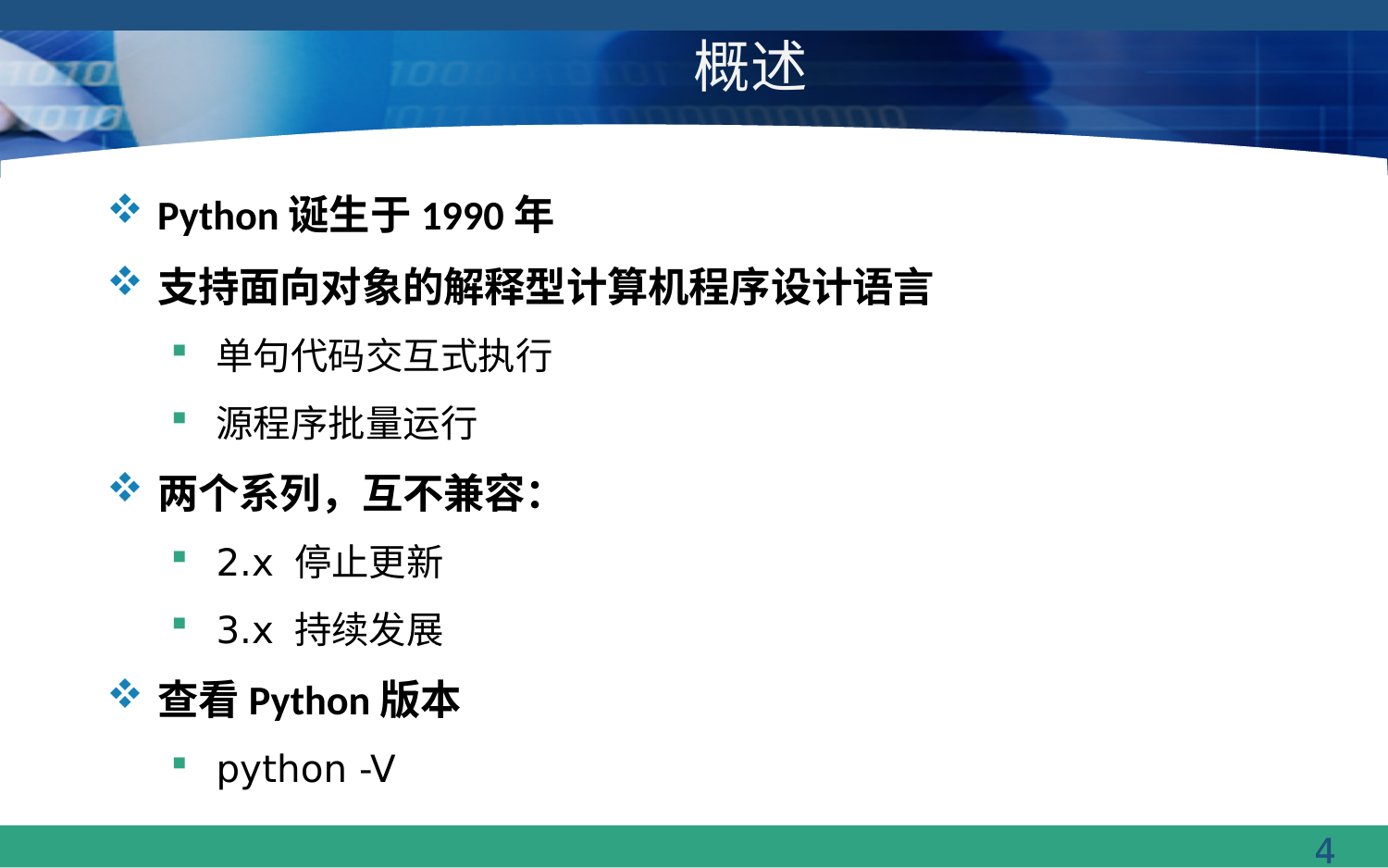

# 概述
Python诞生于1990年
支持面向对象的解释型计算机程序设计语言
单句代码交互式执行
源程序批量运行
两个系列，互不兼容：
2.x 停止更新
3.x 持续发展
查看Python版本
python -V